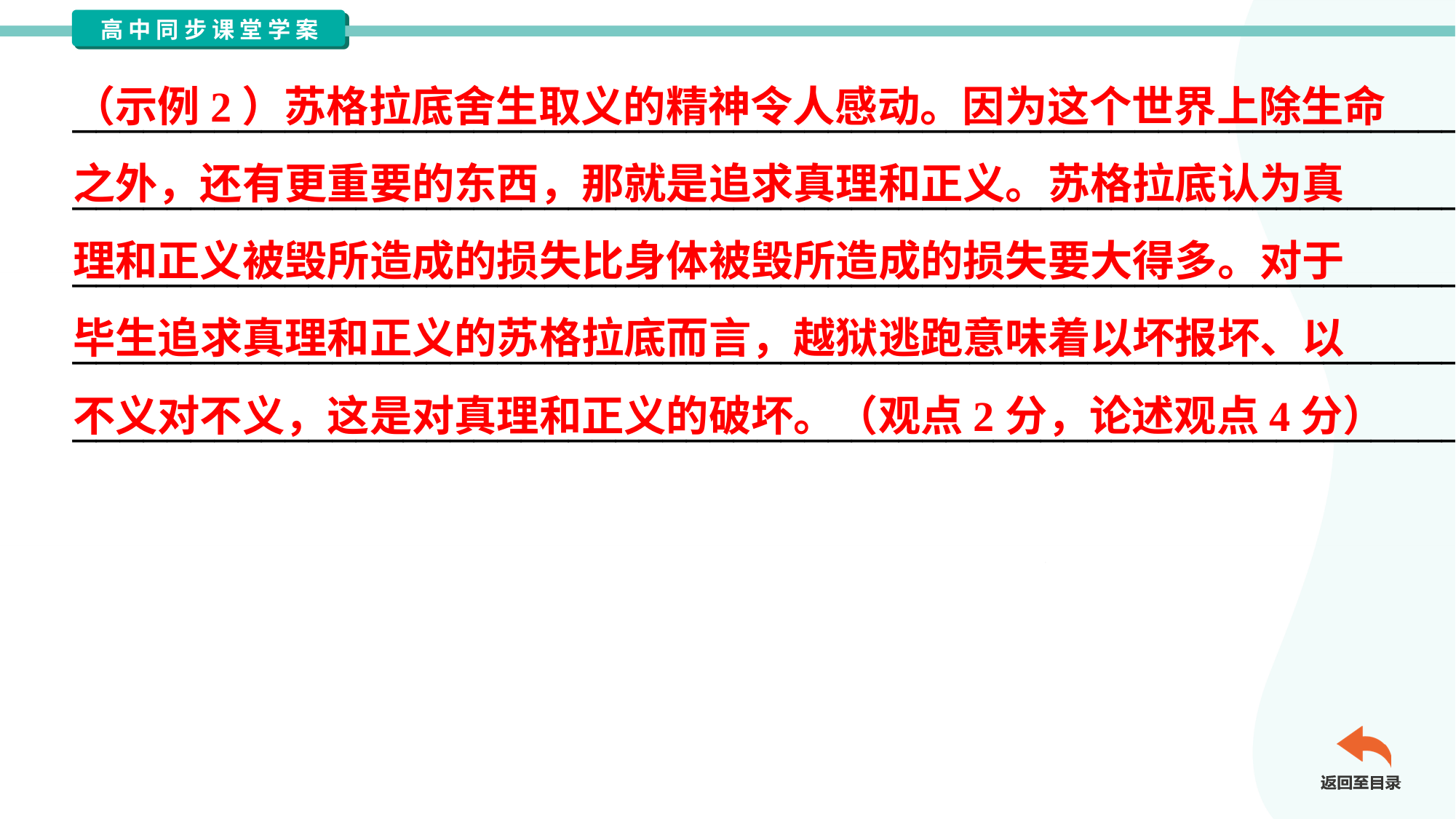

（示例2）苏格拉底舍生取义的精神令人感动。因为这个世界上除生命
之外，还有更重要的东西，那就是追求真理和正义。苏格拉底认为真
理和正义被毁所造成的损失比身体被毁所造成的损失要大得多。对于
毕生追求真理和正义的苏格拉底而言，越狱逃跑意味着以坏报坏、以
不义对不义，这是对真理和正义的破坏。（观点2分，论述观点4分）
_____________________________________________________________
_____________________________________________________________
_____________________________________________________________
_____________________________________________________________
_____________________________________________________________